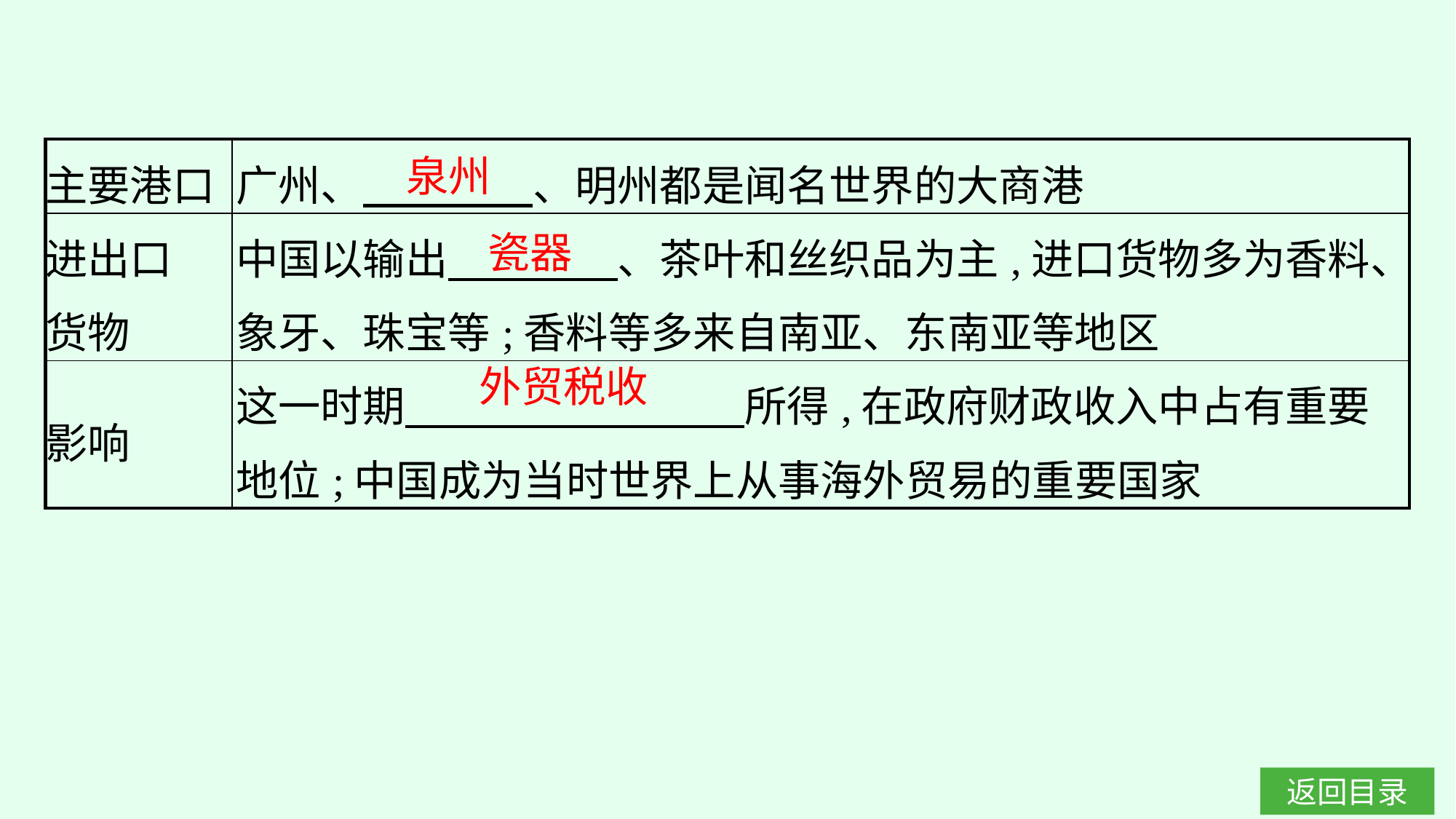

| 主要港口 | 广州、　　　　、明州都是闻名世界的大商港 |
| --- | --- |
| 进出口 货物 | 中国以输出　　　　、茶叶和丝织品为主,进口货物多为香料、象牙、珠宝等;香料等多来自南亚、东南亚等地区 |
| 影响 | 这一时期　　　　　　　　所得,在政府财政收入中占有重要地位;中国成为当时世界上从事海外贸易的重要国家 |
泉州
瓷器
外贸税收